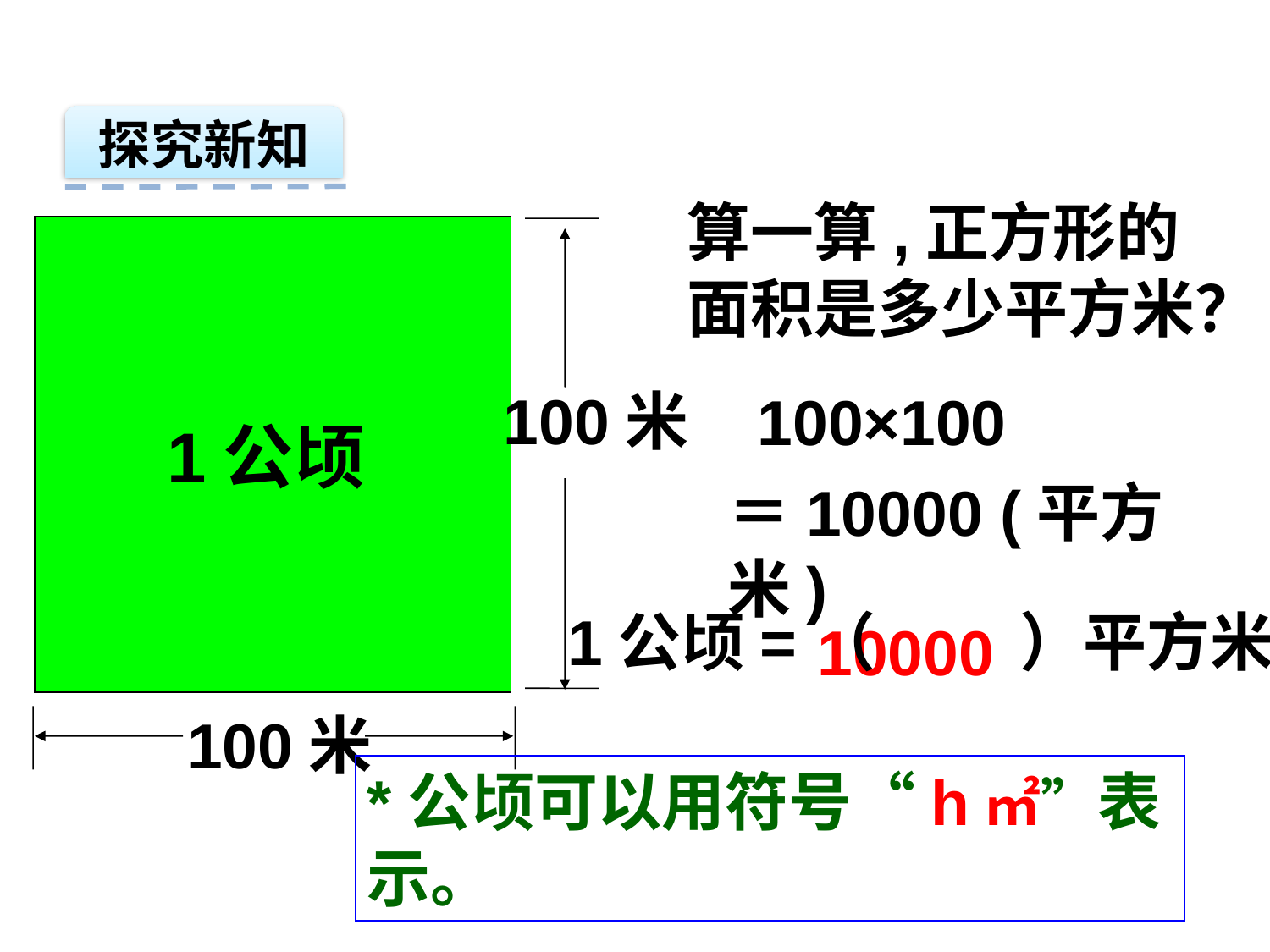

探究新知
算一算,正方形的面积是多少平方米？

100米
100×100
1公顷
＝10000 (平方米)

1公顷=（          ）平方米
10000

100米

*公顷可以用符号“h㎡”表示。